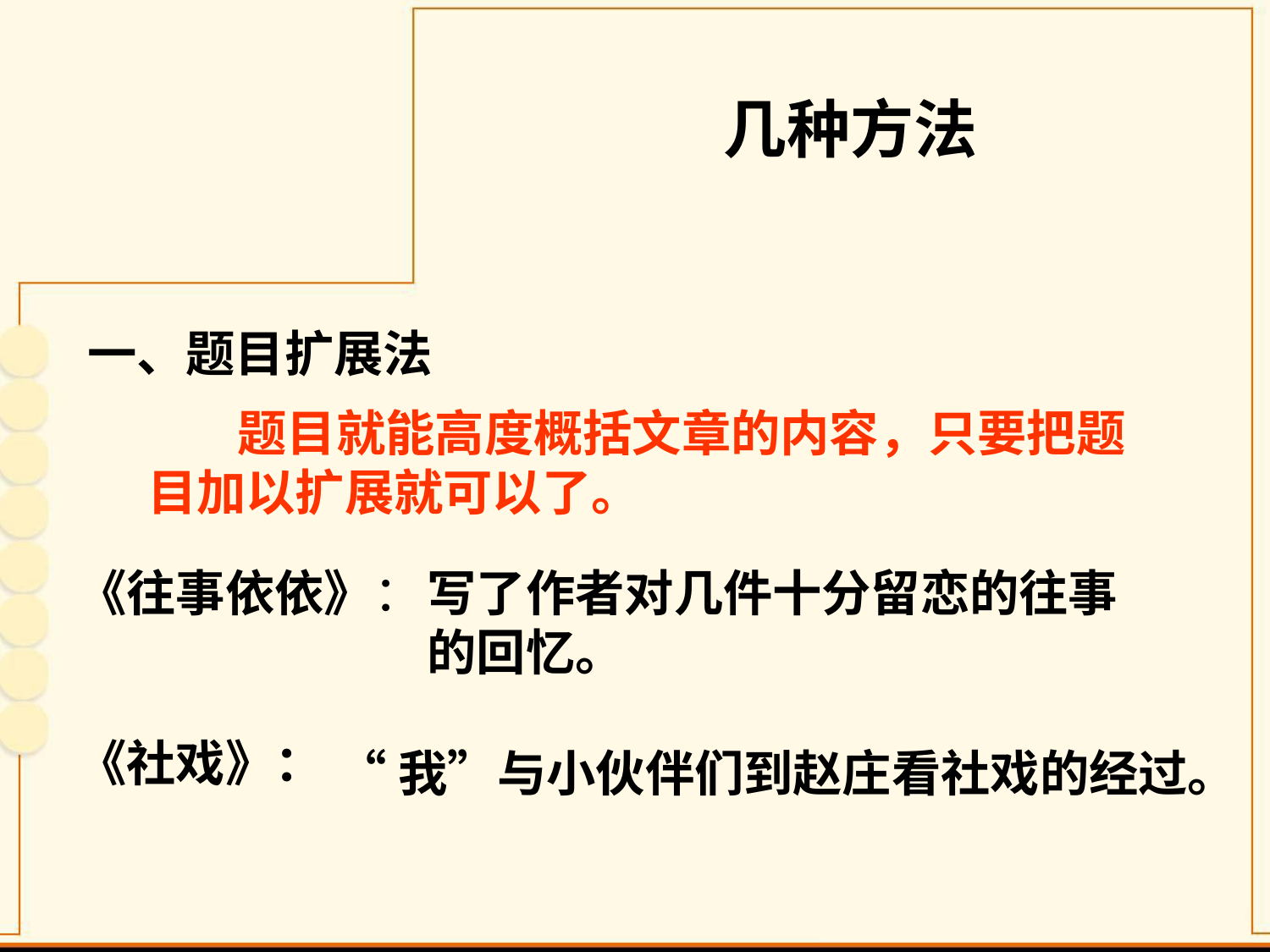

# 几种方法
一、题目扩展法
       题目就能高度概括文章的内容，只要把题目加以扩展就可以了。
《往事依依》：
写了作者对几件十分留恋的往事的回忆。
《社戏》：
“我”与小伙伴们到赵庄看社戏的经过。